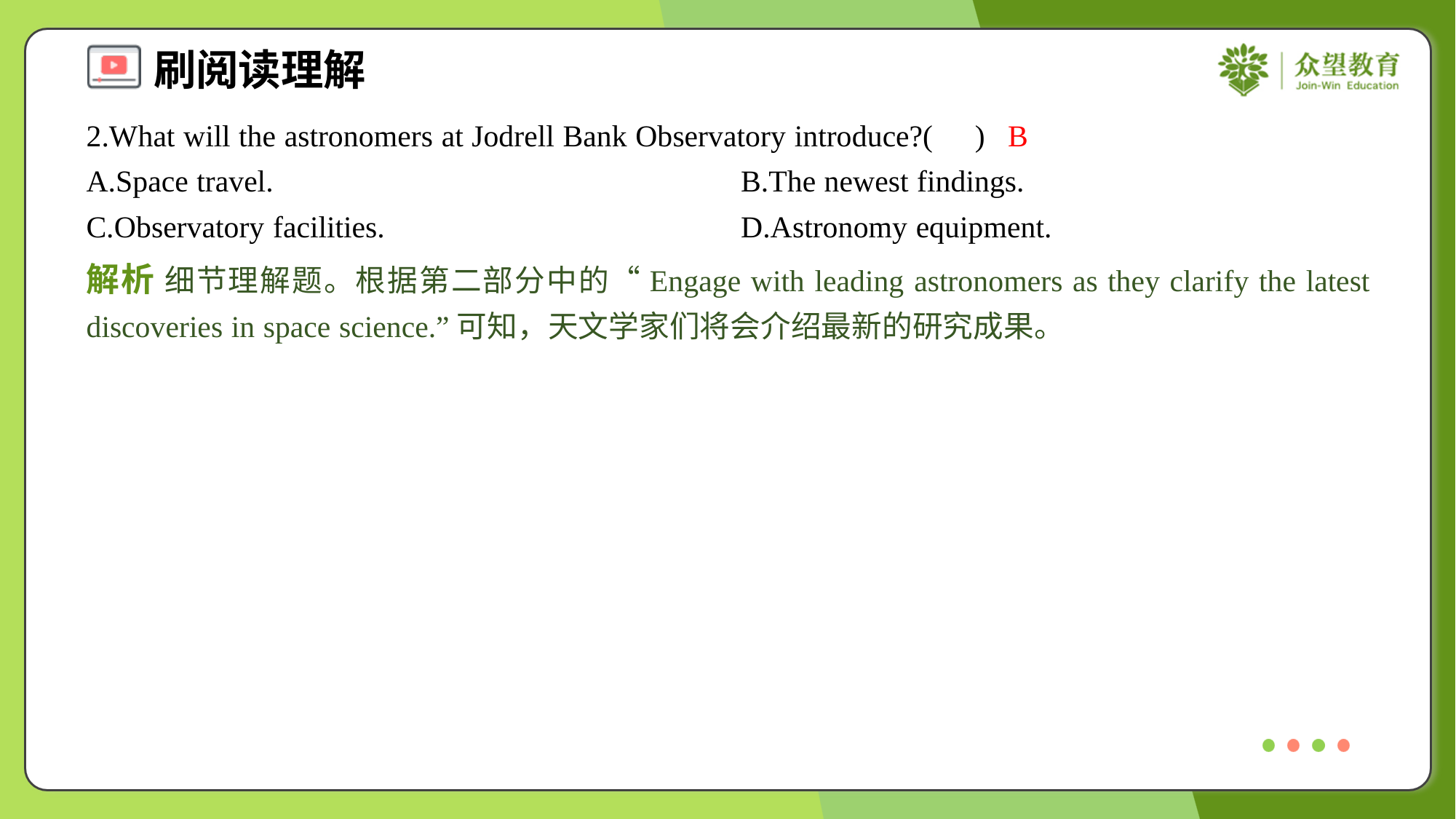

2.What will the astronomers at Jodrell Bank Observatory introduce?(     )
B
A.Space travel.	B.The newest findings.
C.Observatory facilities.	D.Astronomy equipment.
解析 细节理解题。根据第二部分中的“Engage with leading astronomers as they clarify the latest discoveries in space science.”可知，天文学家们将会介绍最新的研究成果。